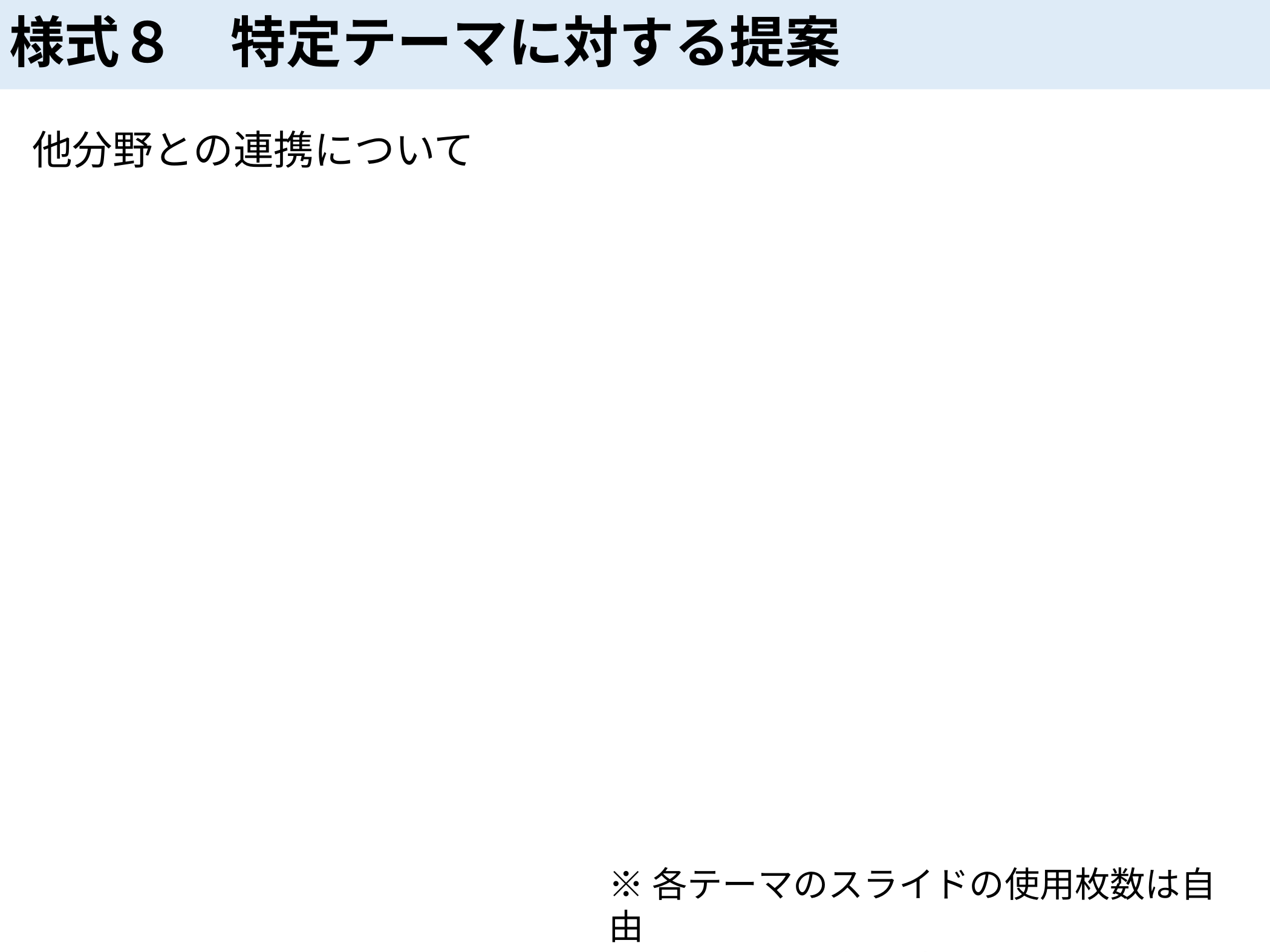

様式８　特定テーマに対する提案
他分野との連携について
※各テーマのスライドの使用枚数は自由
   ただし、10枚以内に抑えること